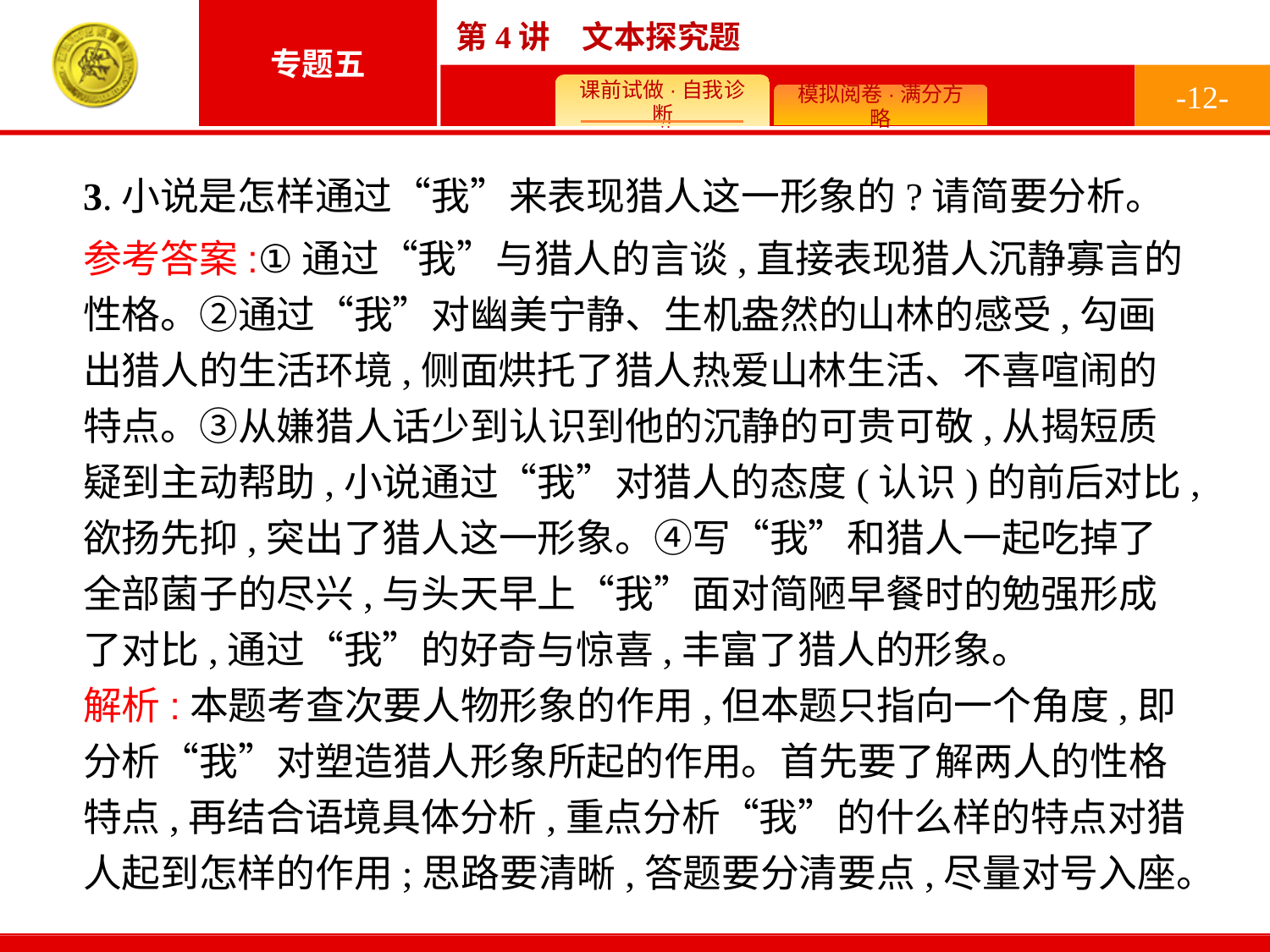

-12-
3.小说是怎样通过“我”来表现猎人这一形象的?请简要分析。
参考答案:①通过“我”与猎人的言谈,直接表现猎人沉静寡言的性格。②通过“我”对幽美宁静、生机盎然的山林的感受,勾画出猎人的生活环境,侧面烘托了猎人热爱山林生活、不喜喧闹的特点。③从嫌猎人话少到认识到他的沉静的可贵可敬,从揭短质疑到主动帮助,小说通过“我”对猎人的态度(认识)的前后对比,欲扬先抑,突出了猎人这一形象。④写“我”和猎人一起吃掉了全部菌子的尽兴,与头天早上“我”面对简陋早餐时的勉强形成了对比,通过“我”的好奇与惊喜,丰富了猎人的形象。
解析:本题考查次要人物形象的作用,但本题只指向一个角度,即分析“我”对塑造猎人形象所起的作用。首先要了解两人的性格特点,再结合语境具体分析,重点分析“我”的什么样的特点对猎人起到怎样的作用;思路要清晰,答题要分清要点,尽量对号入座。